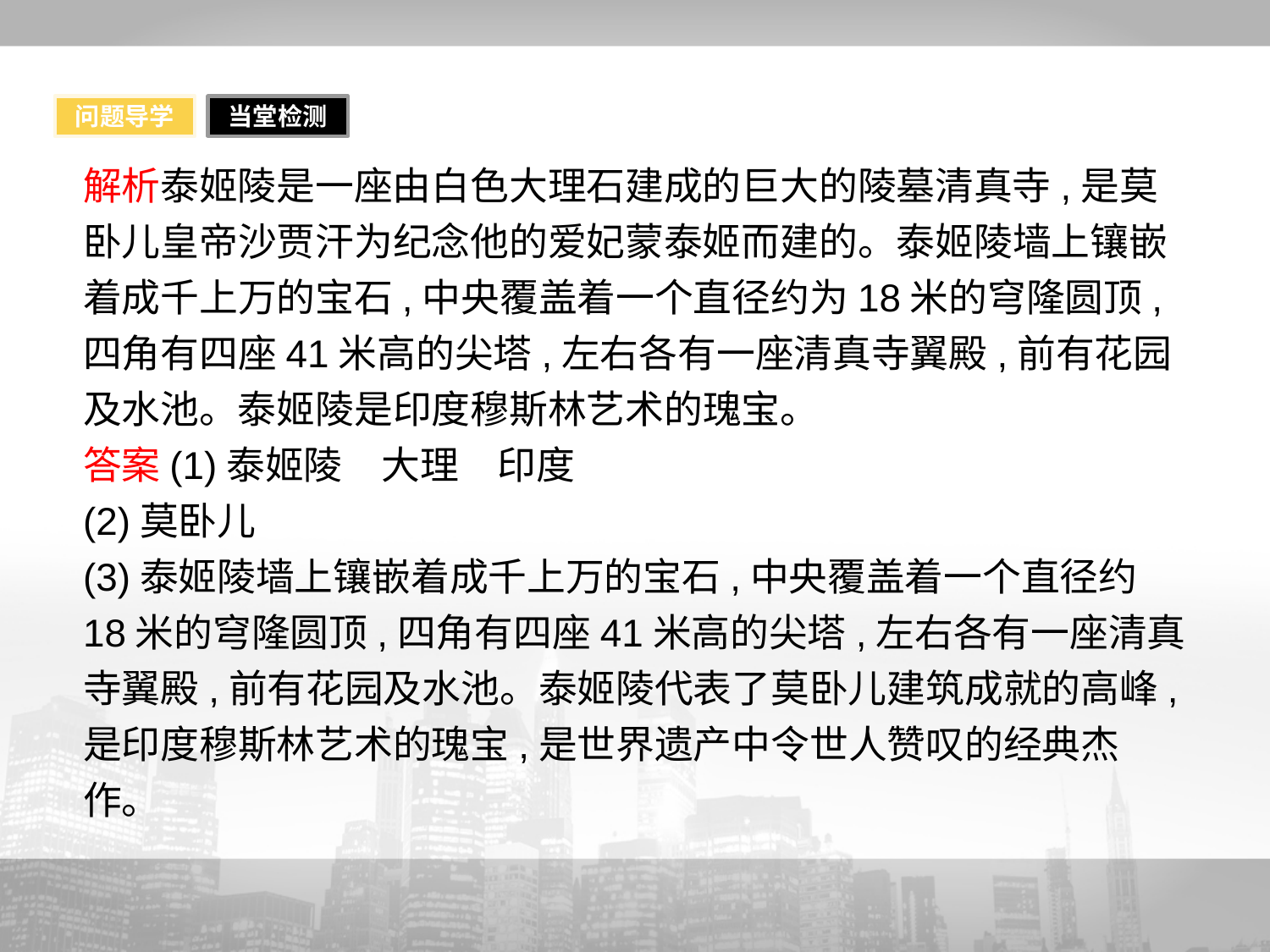

问题导学
当堂检测
解析泰姬陵是一座由白色大理石建成的巨大的陵墓清真寺,是莫卧儿皇帝沙贾汗为纪念他的爱妃蒙泰姬而建的。泰姬陵墙上镶嵌着成千上万的宝石,中央覆盖着一个直径约为18米的穹隆圆顶,四角有四座41米高的尖塔,左右各有一座清真寺翼殿,前有花园及水池。泰姬陵是印度穆斯林艺术的瑰宝。
答案(1)泰姬陵　大理　印度
(2)莫卧儿
(3)泰姬陵墙上镶嵌着成千上万的宝石,中央覆盖着一个直径约18米的穹隆圆顶,四角有四座41米高的尖塔,左右各有一座清真寺翼殿,前有花园及水池。泰姬陵代表了莫卧儿建筑成就的高峰,是印度穆斯林艺术的瑰宝,是世界遗产中令世人赞叹的经典杰作。